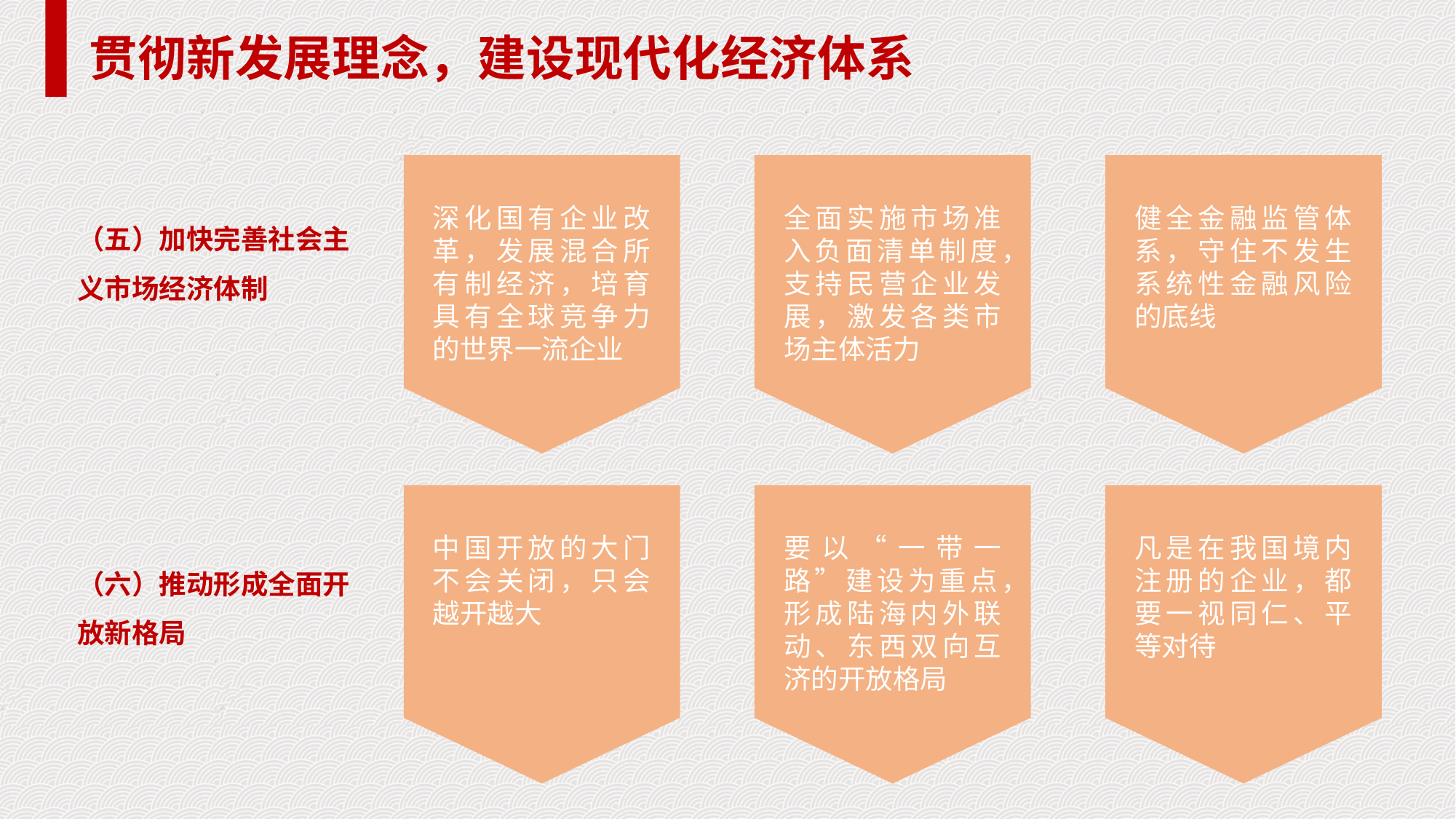

贯彻新发展理念，建设现代化经济体系

深化国有企业改革，发展混合所有制经济，培育具有全球竞争力的世界一流企业
全面实施市场准入负面清单制度，支持民营企业发展，激发各类市场主体活力
健全金融监管体系，守住不发生系统性金融风险的底线
（五）加快完善社会主义市场经济体制

中国开放的大门不会关闭，只会越开越大
要以“一带一路”建设为重点，形成陆海内外联动、东西双向互济的开放格局
凡是在我国境内注册的企业，都要一视同仁、平等对待
（六）推动形成全面开放新格局